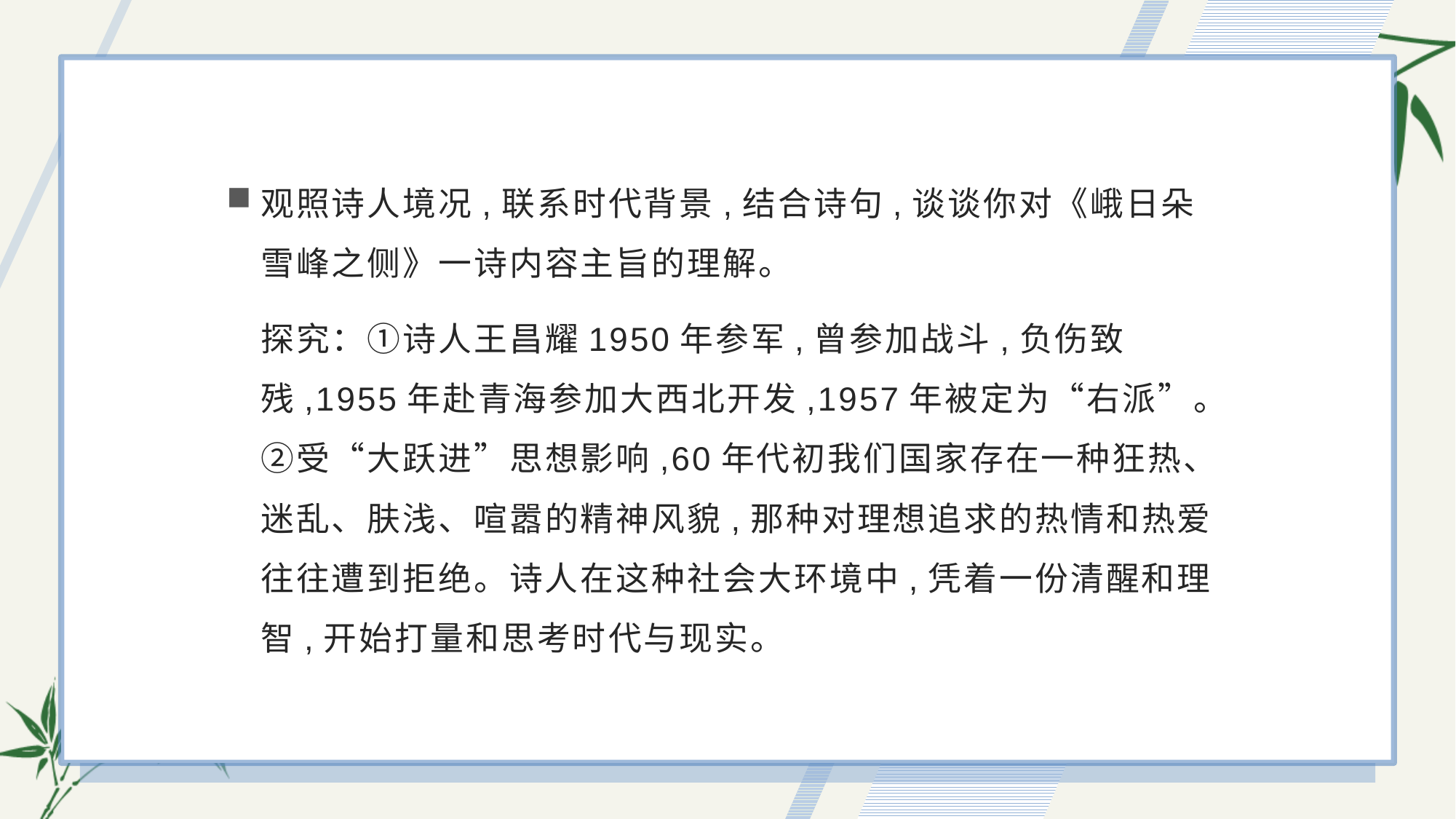

观照诗人境况,联系时代背景,结合诗句,谈谈你对《峨日朵雪峰之侧》一诗内容主旨的理解。
探究：①诗人王昌耀1950年参军,曾参加战斗,负伤致残,1955年赴青海参加大西北开发,1957年被定为“右派”。②受“大跃进”思想影响,60年代初我们国家存在一种狂热、迷乱、肤浅、喧嚣的精神风貌,那种对理想追求的热情和热爱往往遭到拒绝。诗人在这种社会大环境中,凭着一份清醒和理智,开始打量和思考时代与现实。